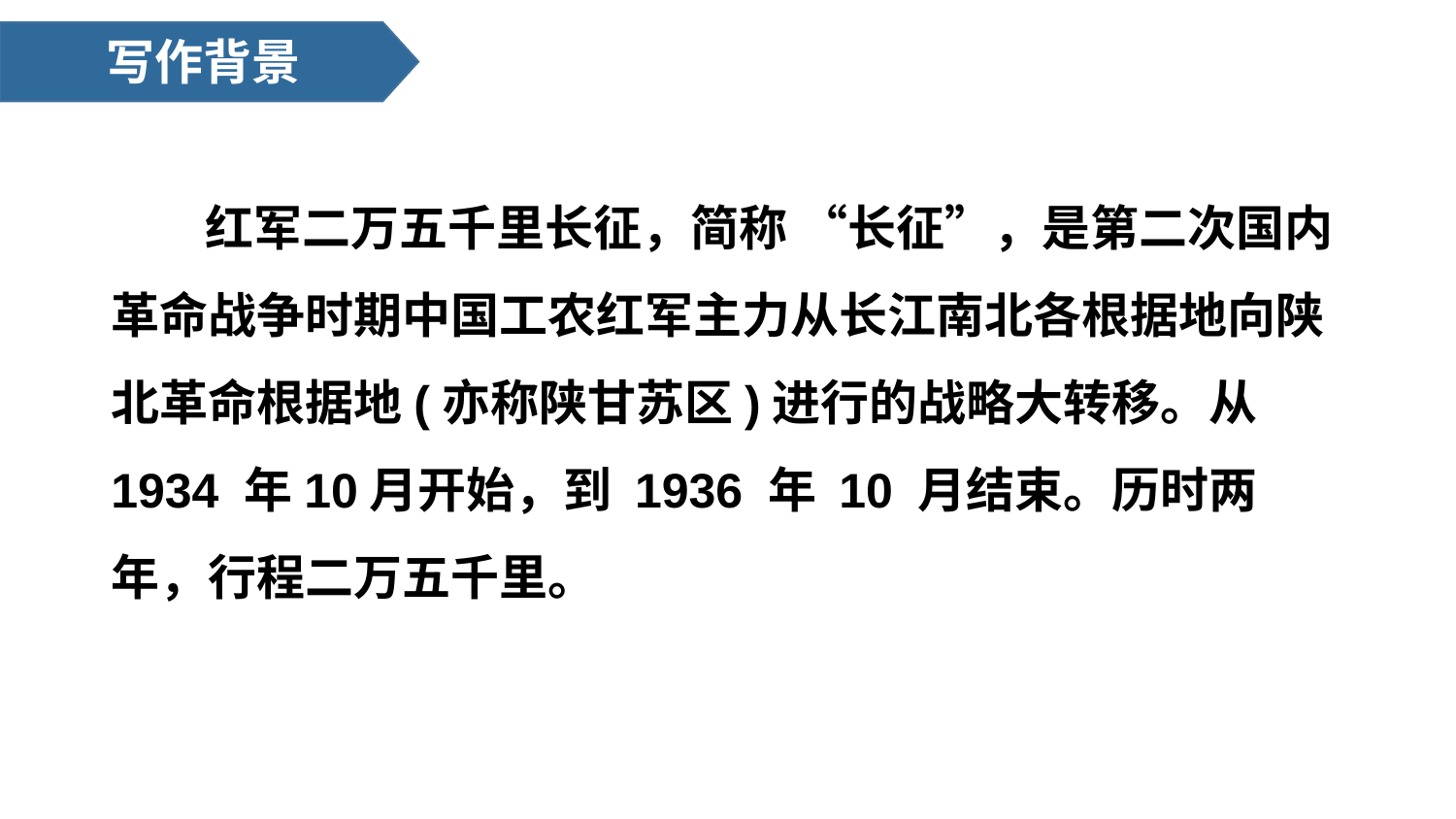

写作背景
红军二万五千里长征，简称 “长征”，是第二次国内革命战争时期中国工农红军主力从长江南北各根据地向陕北革命根据地(亦称陕甘苏区)进行的战略大转移。从1934 年10月开始，到 1936 年 10 月结束。历时两年，行程二万五千里。